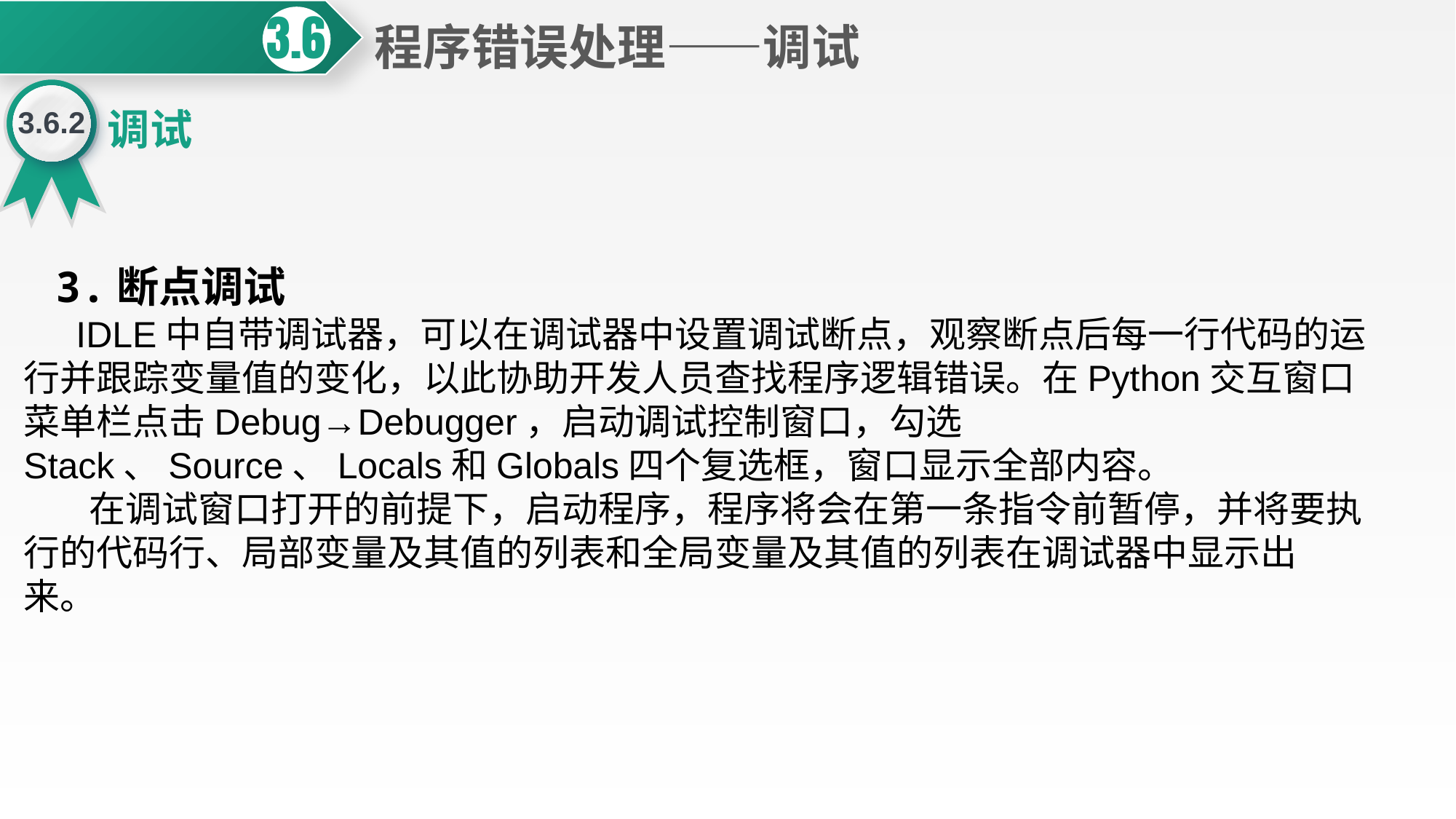

程序错误处理——调试

3.6

3.6.2
调试

3.断点调试
  IDLE中自带调试器，可以在调试器中设置调试断点，观察断点后每一行代码的运行并跟踪变量值的变化，以此协助开发人员查找程序逻辑错误。在Python交互窗口菜单栏点击Debug→Debugger，启动调试控制窗口，勾选Stack、Source、Locals和Globals四个复选框，窗口显示全部内容。
   在调试窗口打开的前提下，启动程序，程序将会在第一条指令前暂停，并将要执行的代码行、局部变量及其值的列表和全局变量及其值的列表在调试器中显示出来。